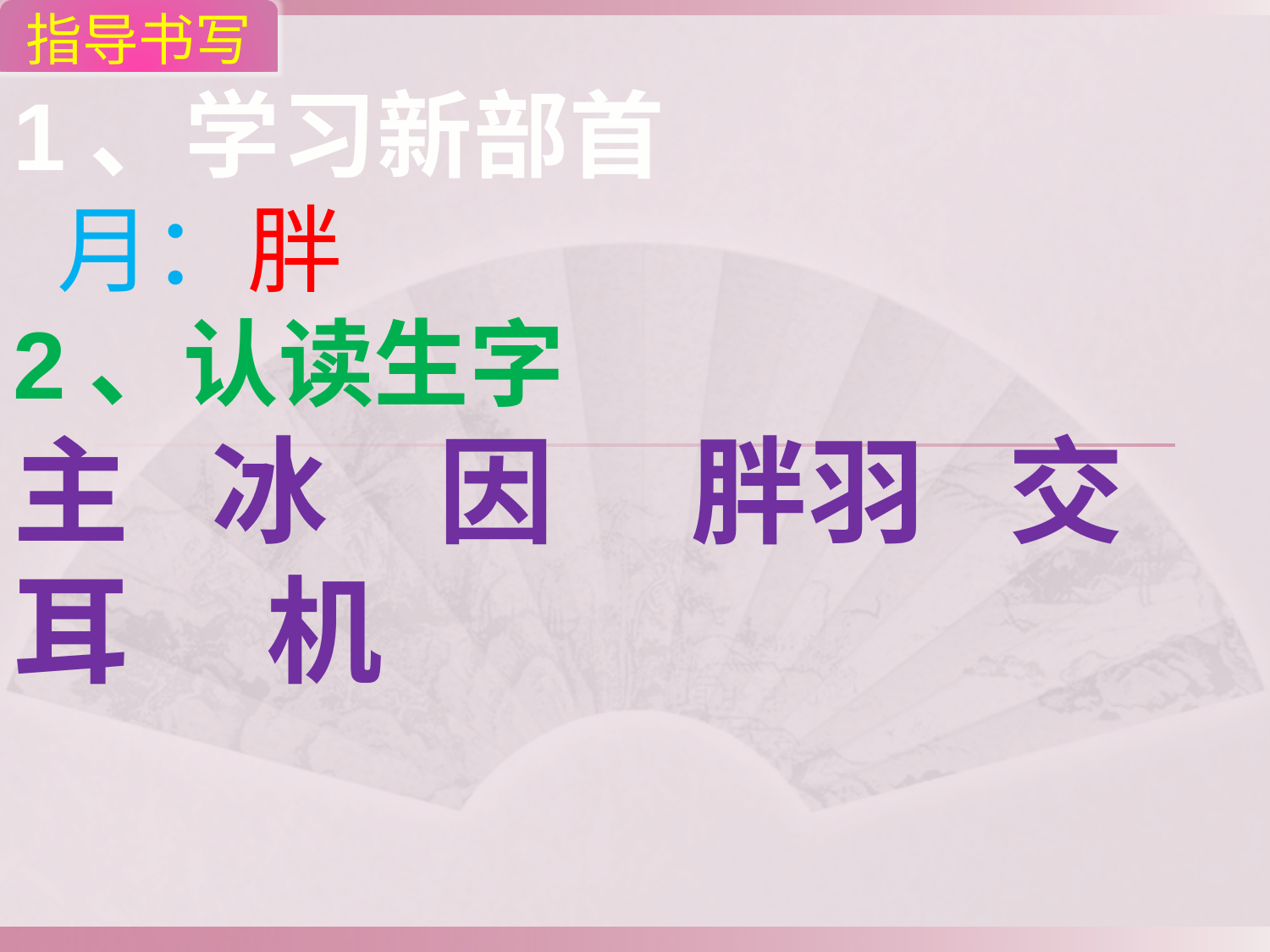

指导书写
1、学习新部首
 月：胖
2、认读生字
主   冰    因     胖羽   交    耳     机